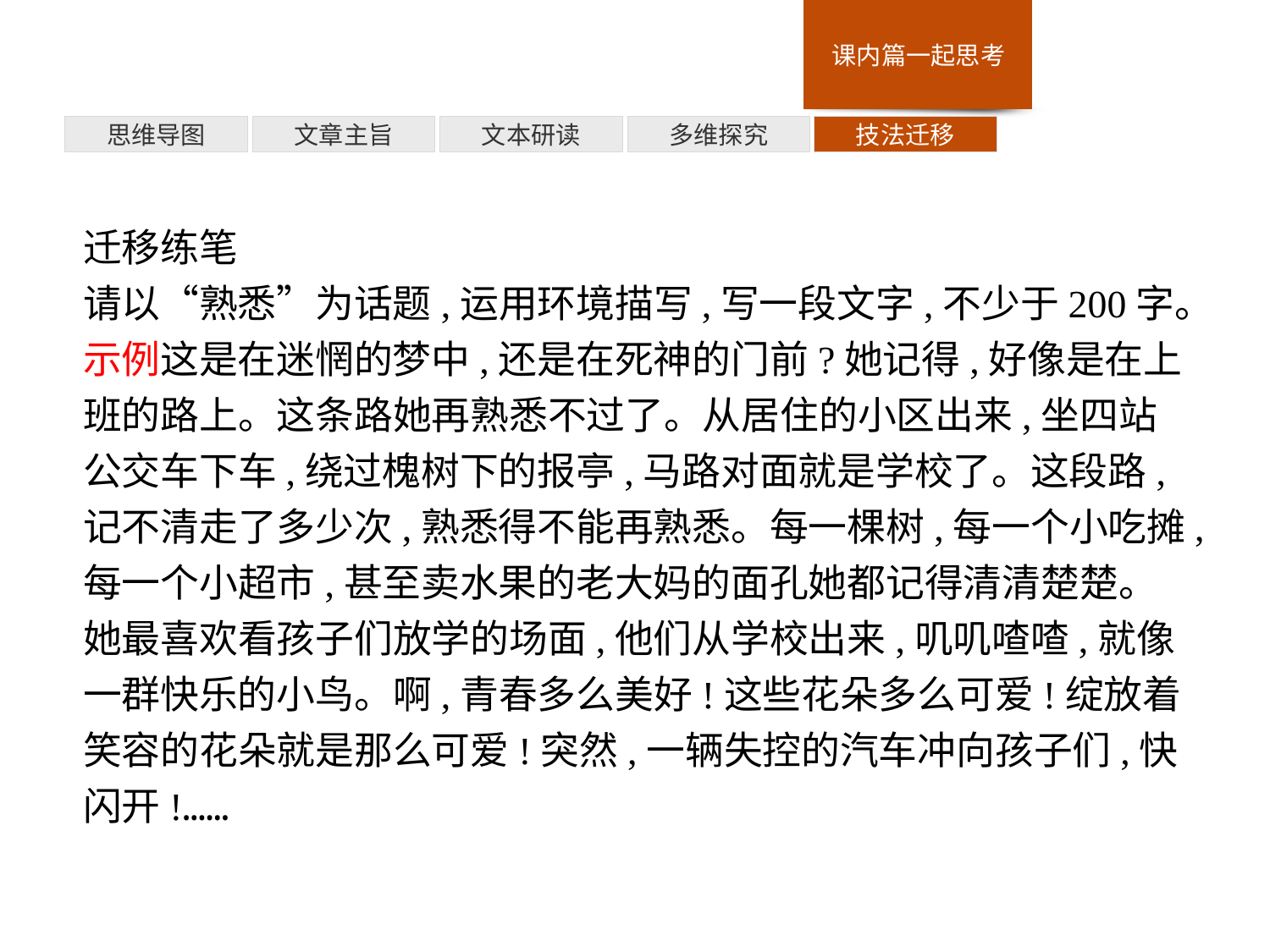

多维探究
思维导图
文章主旨
文本研读
技法迁移
迁移练笔
请以“熟悉”为话题,运用环境描写,写一段文字,不少于200字。
示例这是在迷惘的梦中,还是在死神的门前?她记得,好像是在上班的路上。这条路她再熟悉不过了。从居住的小区出来,坐四站公交车下车,绕过槐树下的报亭,马路对面就是学校了。这段路,记不清走了多少次,熟悉得不能再熟悉。每一棵树,每一个小吃摊,每一个小超市,甚至卖水果的老大妈的面孔她都记得清清楚楚。她最喜欢看孩子们放学的场面,他们从学校出来,叽叽喳喳,就像一群快乐的小鸟。啊,青春多么美好!这些花朵多么可爱!绽放着笑容的花朵就是那么可爱!突然,一辆失控的汽车冲向孩子们,快闪开!……